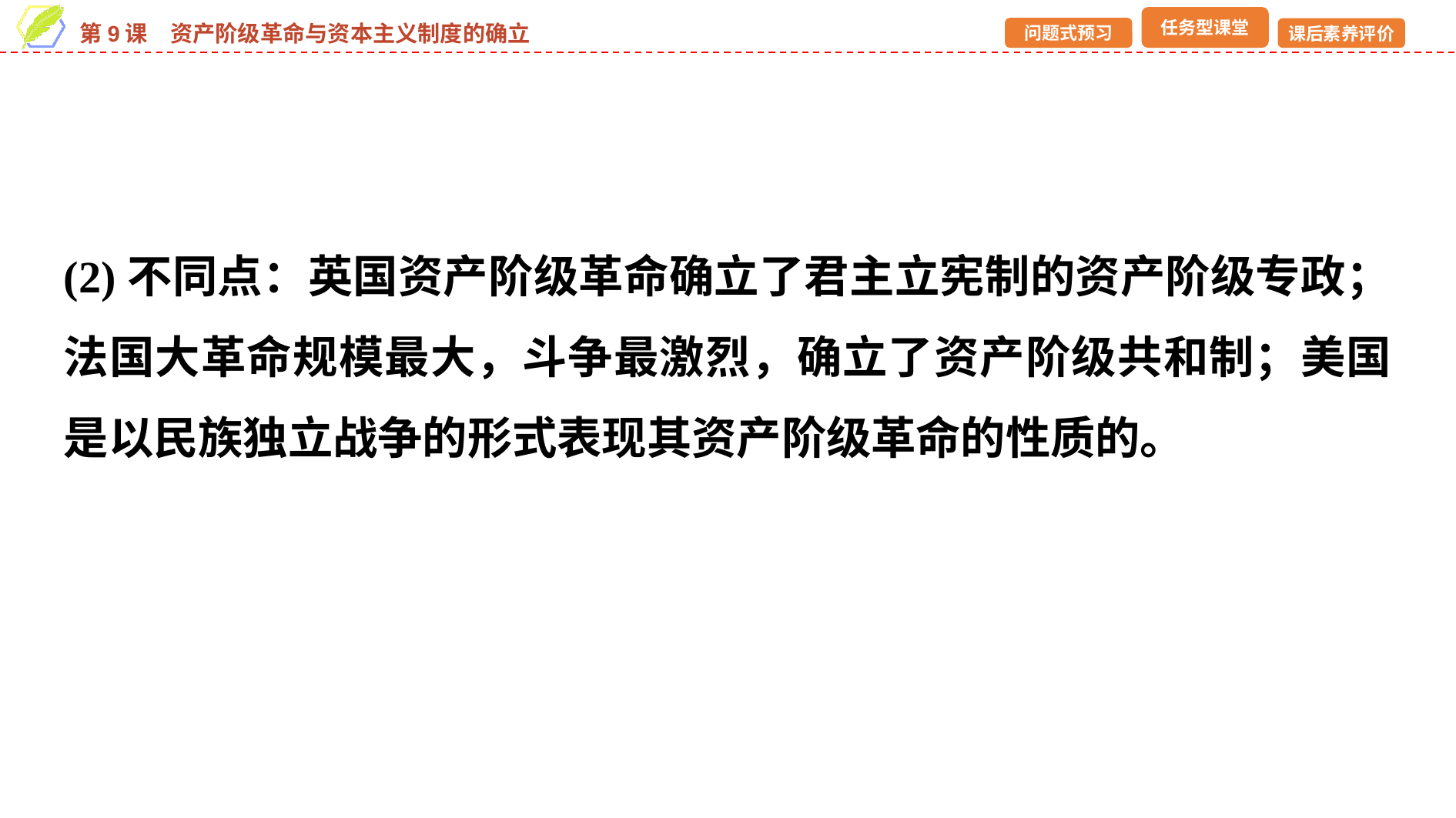

(2)不同点：英国资产阶级革命确立了君主立宪制的资产阶级专政；法国大革命规模最大，斗争最激烈，确立了资产阶级共和制；美国是以民族独立战争的形式表现其资产阶级革命的性质的。